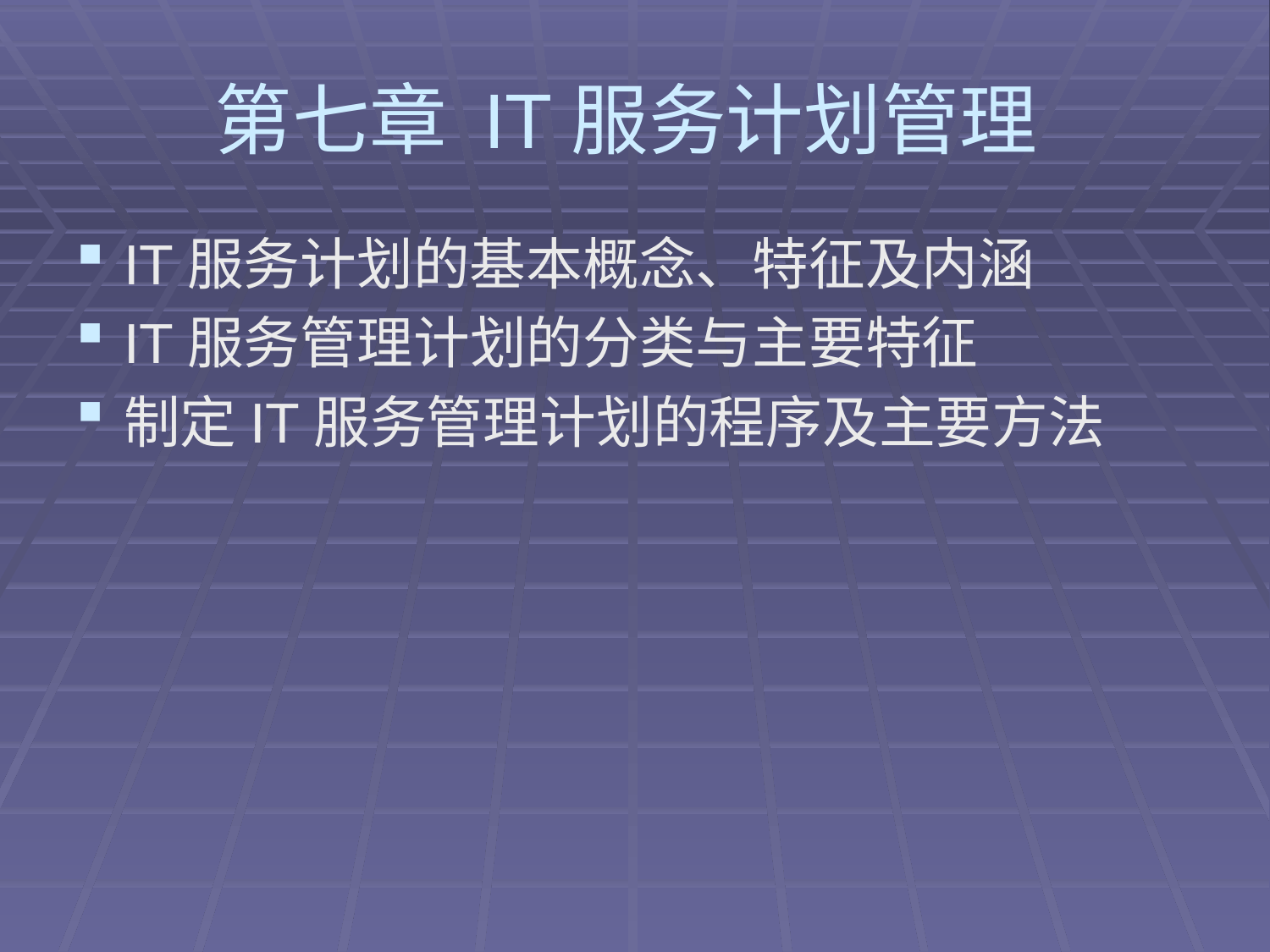

# 第七章 IT服务计划管理
IT服务计划的基本概念、特征及内涵
IT服务管理计划的分类与主要特征
制定IT服务管理计划的程序及主要方法